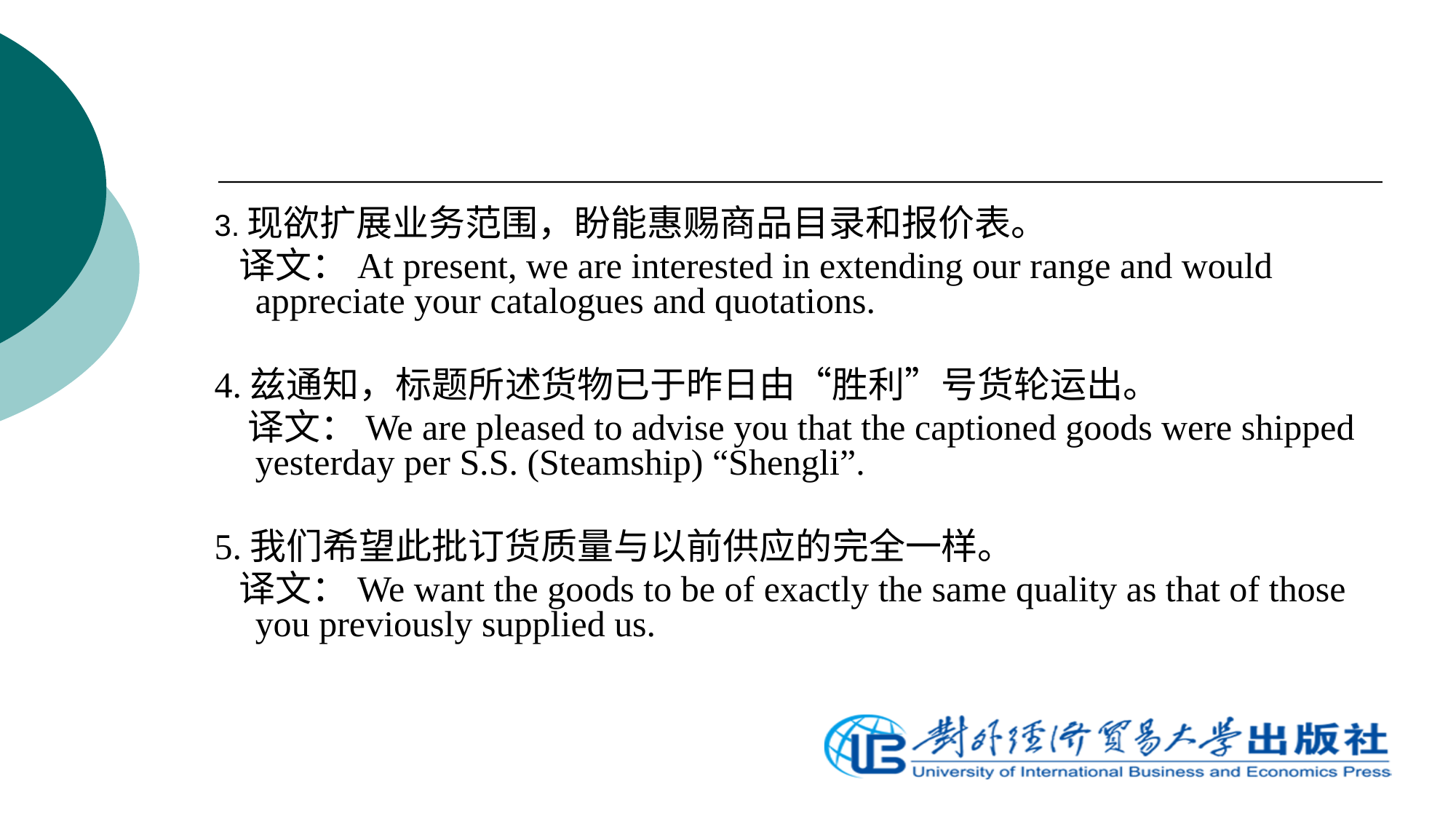

3.现欲扩展业务范围，盼能惠赐商品目录和报价表。
  译文：At present, we are interested in extending our range and would appreciate your catalogues and quotations.

4.兹通知，标题所述货物已于昨日由“胜利”号货轮运出。
   译文：We are pleased to advise you that the captioned goods were shipped yesterday per S.S. (Steamship) “Shengli”.

5.我们希望此批订货质量与以前供应的完全一样。
  译文：We want the goods to be of exactly the same quality as that of those you previously supplied us.